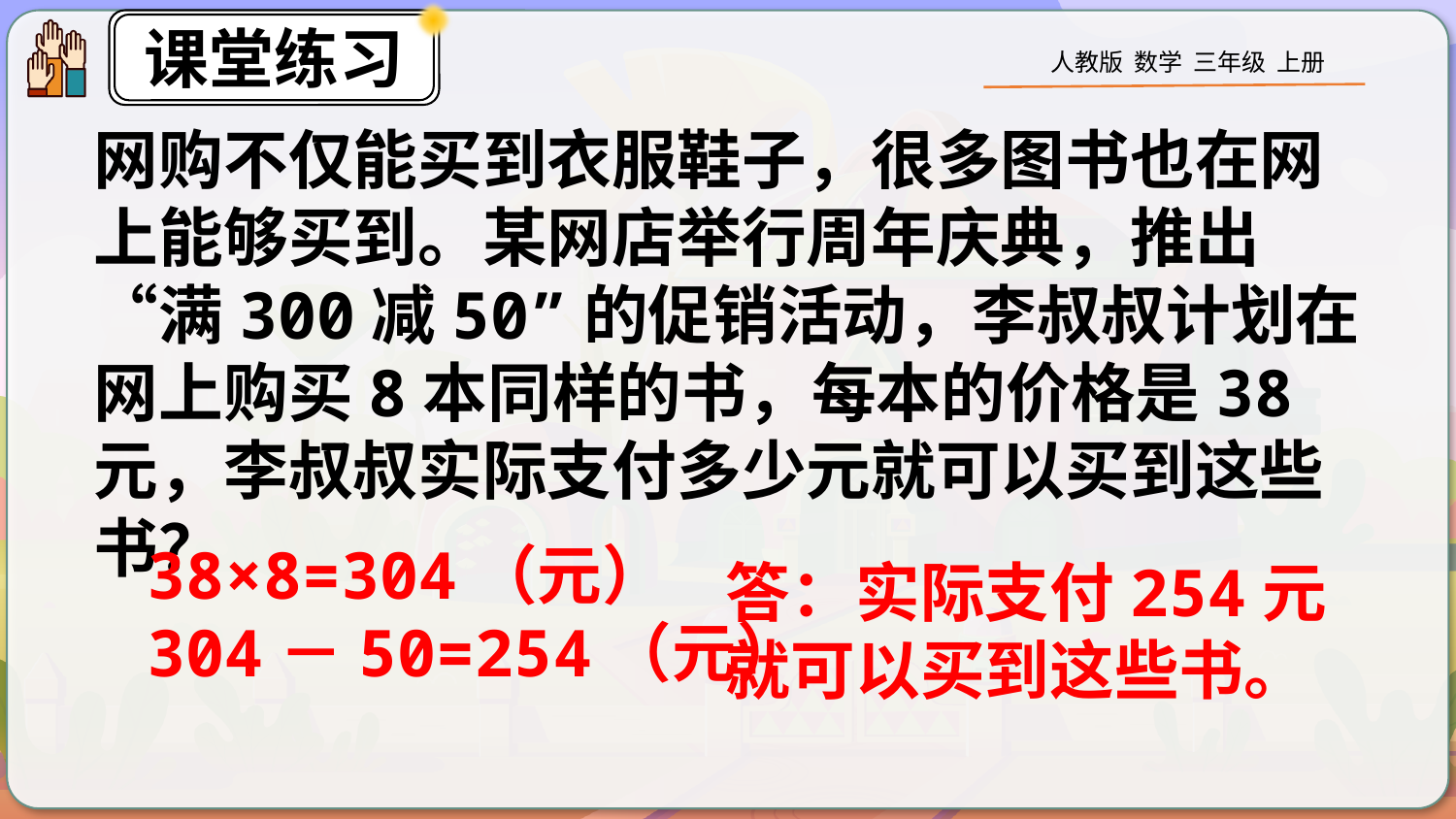

网购不仅能买到衣服鞋子，很多图书也在网上能够买到。某网店举行周年庆典，推出“满300减50”的促销活动，李叔叔计划在网上购买8本同样的书，每本的价格是38元，李叔叔实际支付多少元就可以买到这些书？
38×8=304（元）
304－50=254（元）
答：实际支付254元就可以买到这些书。